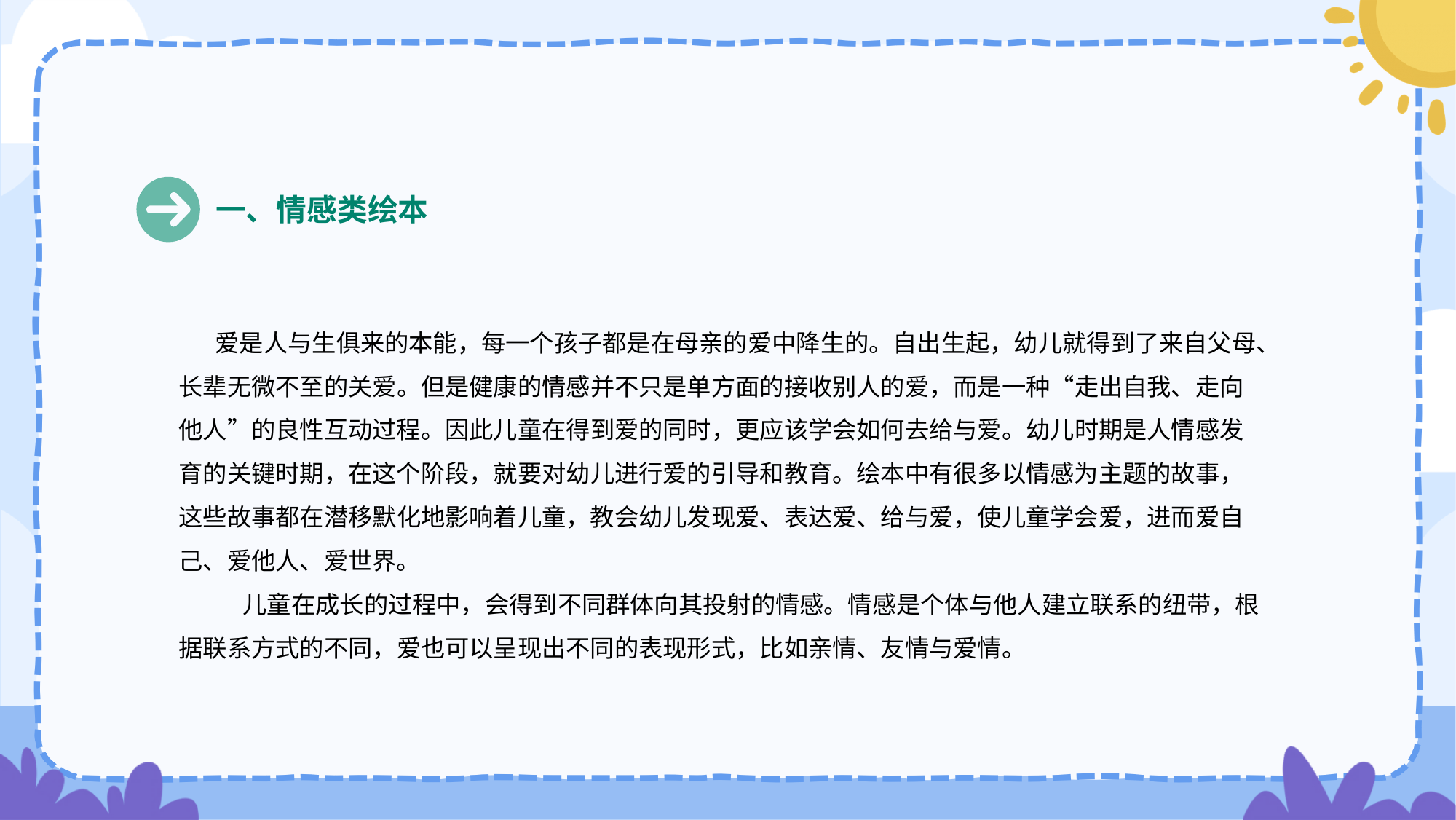

一、情感类绘本
爱是人与生俱来的本能，每一个孩子都是在母亲的爱中降生的。自出生起，幼儿就得到了来自父母、长辈无微不至的关爱。但是健康的情感并不只是单方面的接收别人的爱，而是一种“走出自我、走向他人”的良性互动过程。因此儿童在得到爱的同时，更应该学会如何去给与爱。幼儿时期是人情感发育的关键时期，在这个阶段，就要对幼儿进行爱的引导和教育。绘本中有很多以情感为主题的故事，这些故事都在潜移默化地影响着儿童，教会幼儿发现爱、表达爱、给与爱，使儿童学会爱，进而爱自己、爱他人、爱世界。
    儿童在成长的过程中，会得到不同群体向其投射的情感。情感是个体与他人建立联系的纽带，根据联系方式的不同，爱也可以呈现出不同的表现形式，比如亲情、友情与爱情。